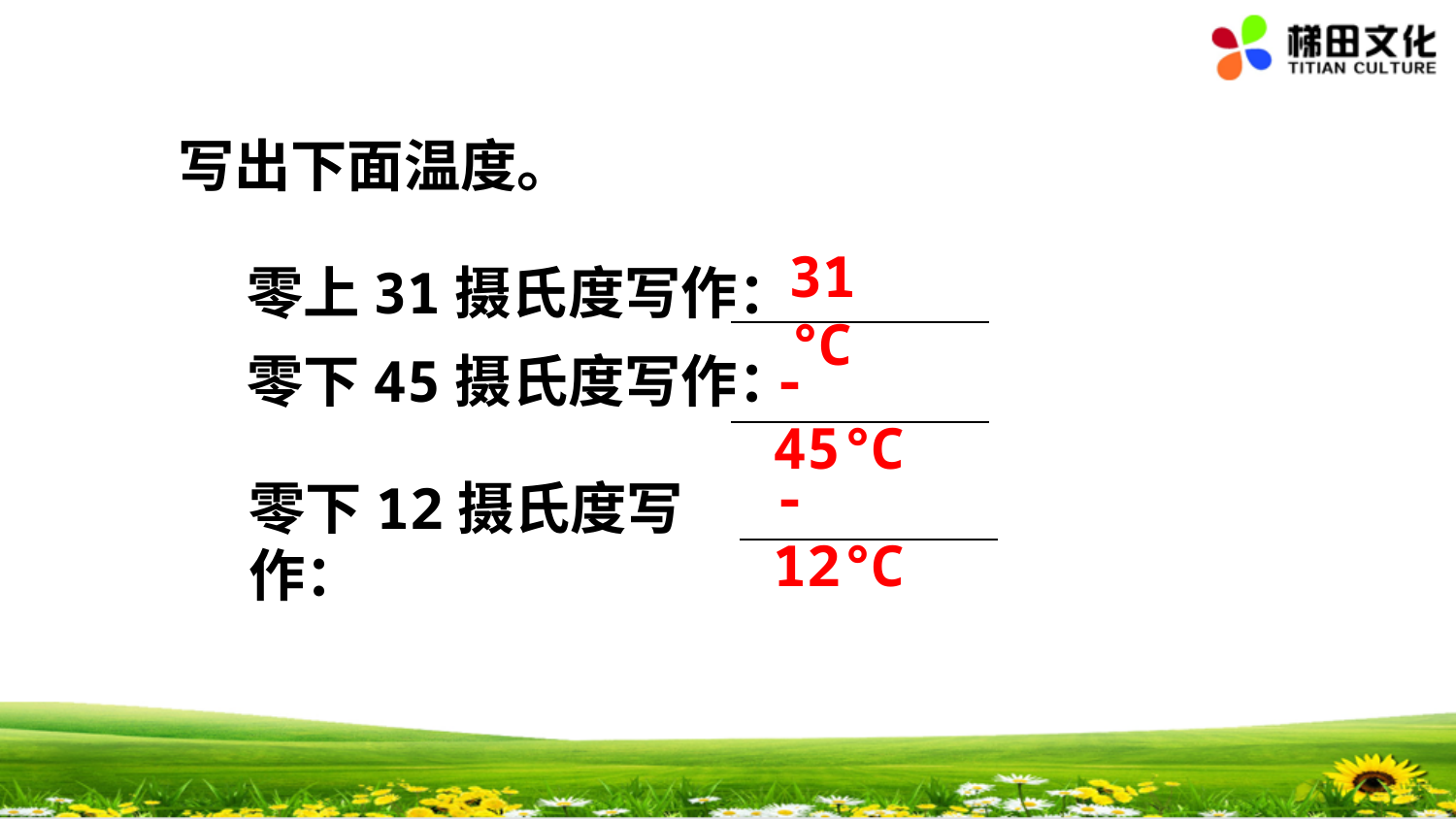

写出下面温度。
31℃
零上31摄氏度写作：
-45℃
零下45摄氏度写作：
-12℃
零下12摄氏度写作：